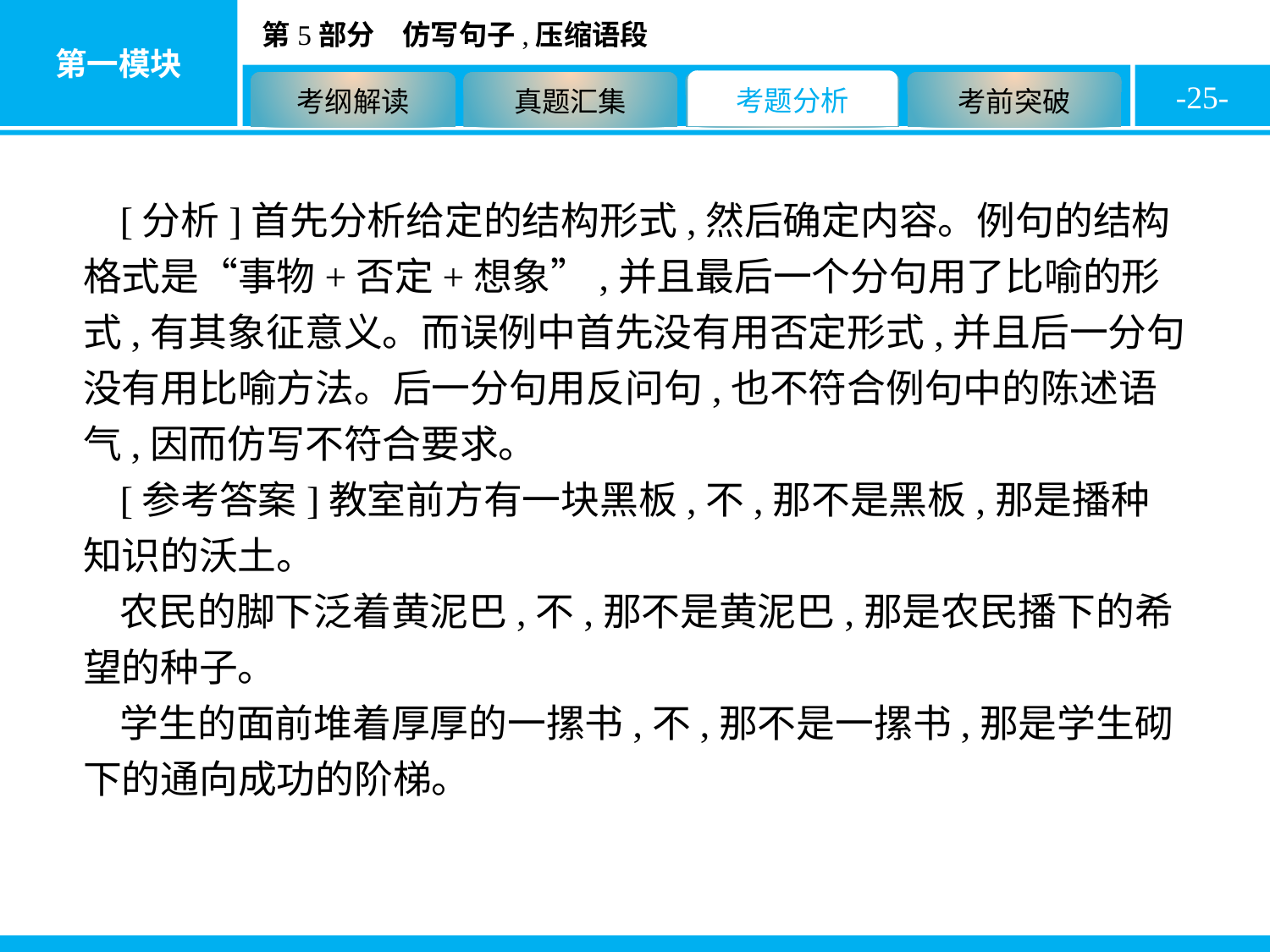

-25-
[分析]首先分析给定的结构形式,然后确定内容。例句的结构格式是“事物+否定+想象”,并且最后一个分句用了比喻的形式,有其象征意义。而误例中首先没有用否定形式,并且后一分句没有用比喻方法。后一分句用反问句,也不符合例句中的陈述语气,因而仿写不符合要求。
[参考答案]教室前方有一块黑板,不,那不是黑板,那是播种知识的沃土。
农民的脚下泛着黄泥巴,不,那不是黄泥巴,那是农民播下的希望的种子。
学生的面前堆着厚厚的一摞书,不,那不是一摞书,那是学生砌下的通向成功的阶梯。